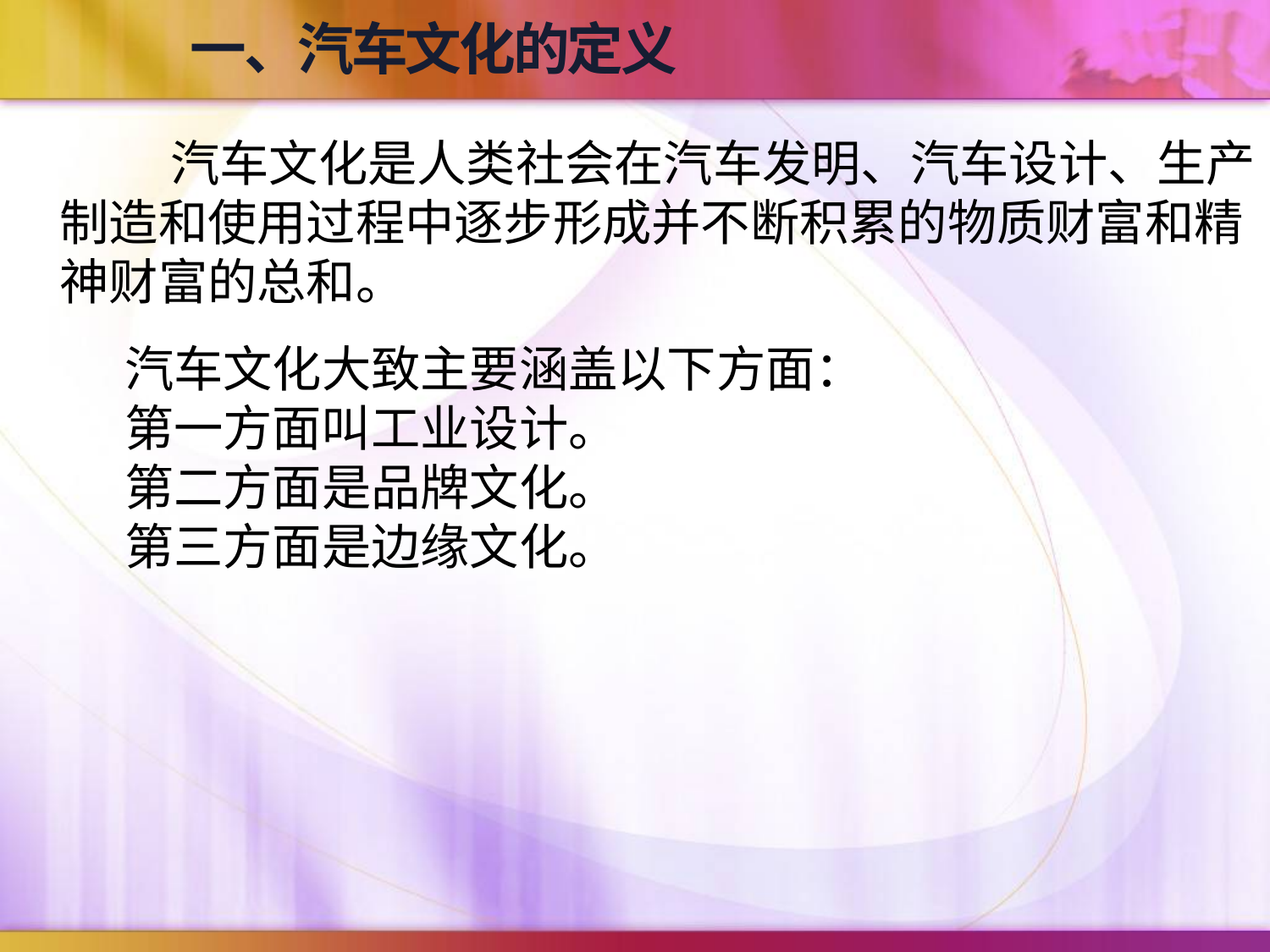

一、汽车文化的定义
         汽车文化是人类社会在汽车发明、汽车设计、生产制造和使用过程中逐步形成并不断积累的物质财富和精神财富的总和。
汽车文化大致主要涵盖以下方面：
第一方面叫工业设计。
第二方面是品牌文化。
第三方面是边缘文化。